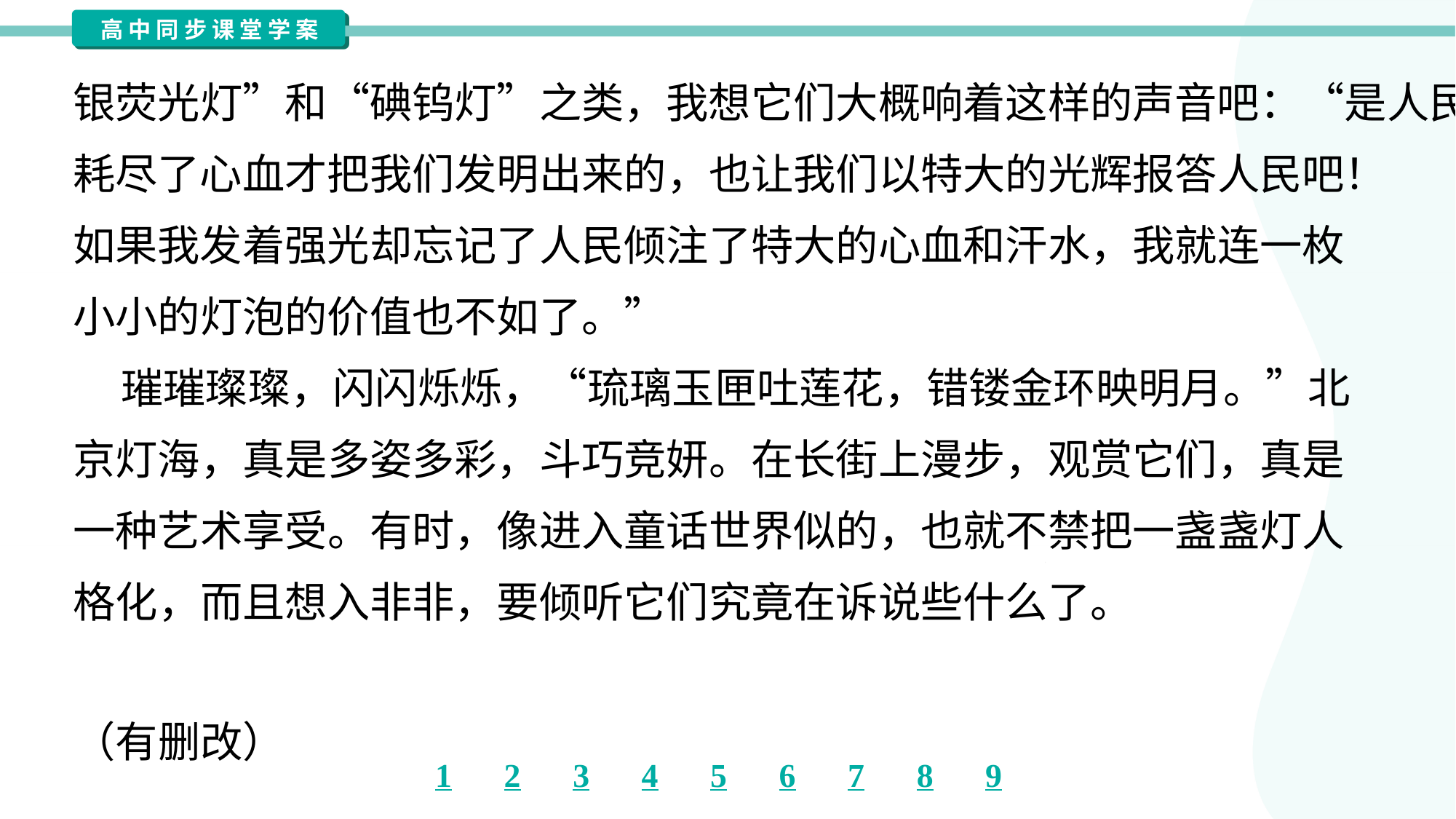

银荧光灯”和“碘钨灯”之类，我想它们大概响着这样的声音吧：“是人民
耗尽了心血才把我们发明出来的，也让我们以特大的光辉报答人民吧！
如果我发着强光却忘记了人民倾注了特大的心血和汗水，我就连一枚
小小的灯泡的价值也不如了。”
    璀璀璨璨，闪闪烁烁，“琉璃玉匣吐莲花，错镂金环映明月。”北
京灯海，真是多姿多彩，斗巧竞妍。在长街上漫步，观赏它们，真是
一种艺术享受。有时，像进入童话世界似的，也就不禁把一盏盏灯人
格化，而且想入非非，要倾听它们究竟在诉说些什么了。
1979年1月
（有删改）#1.2.9